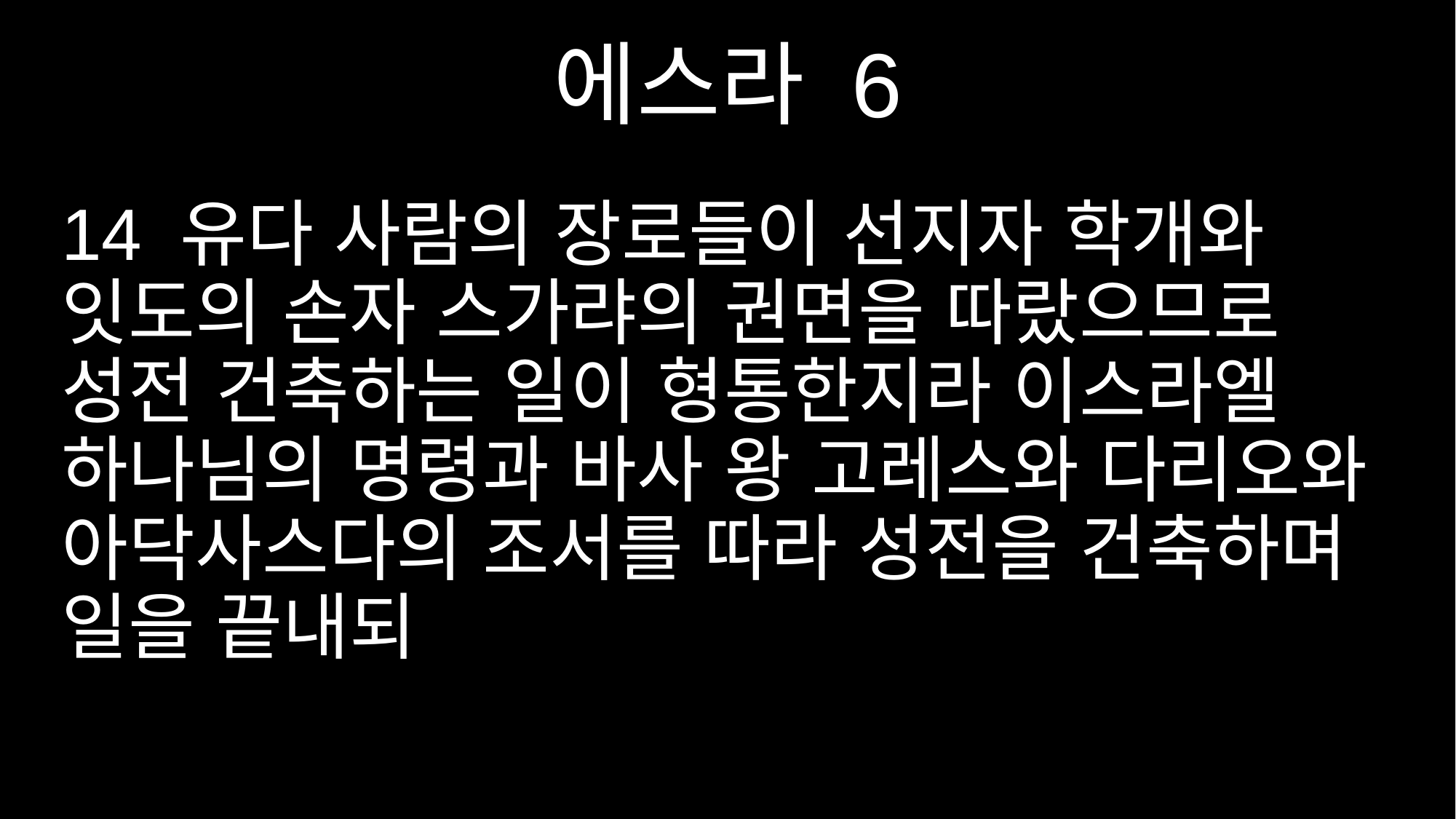

에스라 6
14 유다 사람의 장로들이 선지자 학개와 잇도의 손자 스가랴의 권면을 따랐으므로 성전 건축하는 일이 형통한지라 이스라엘 하나님의 명령과 바사 왕 고레스와 다리오와 아닥사스다의 조서를 따라 성전을 건축하며 일을 끝내되